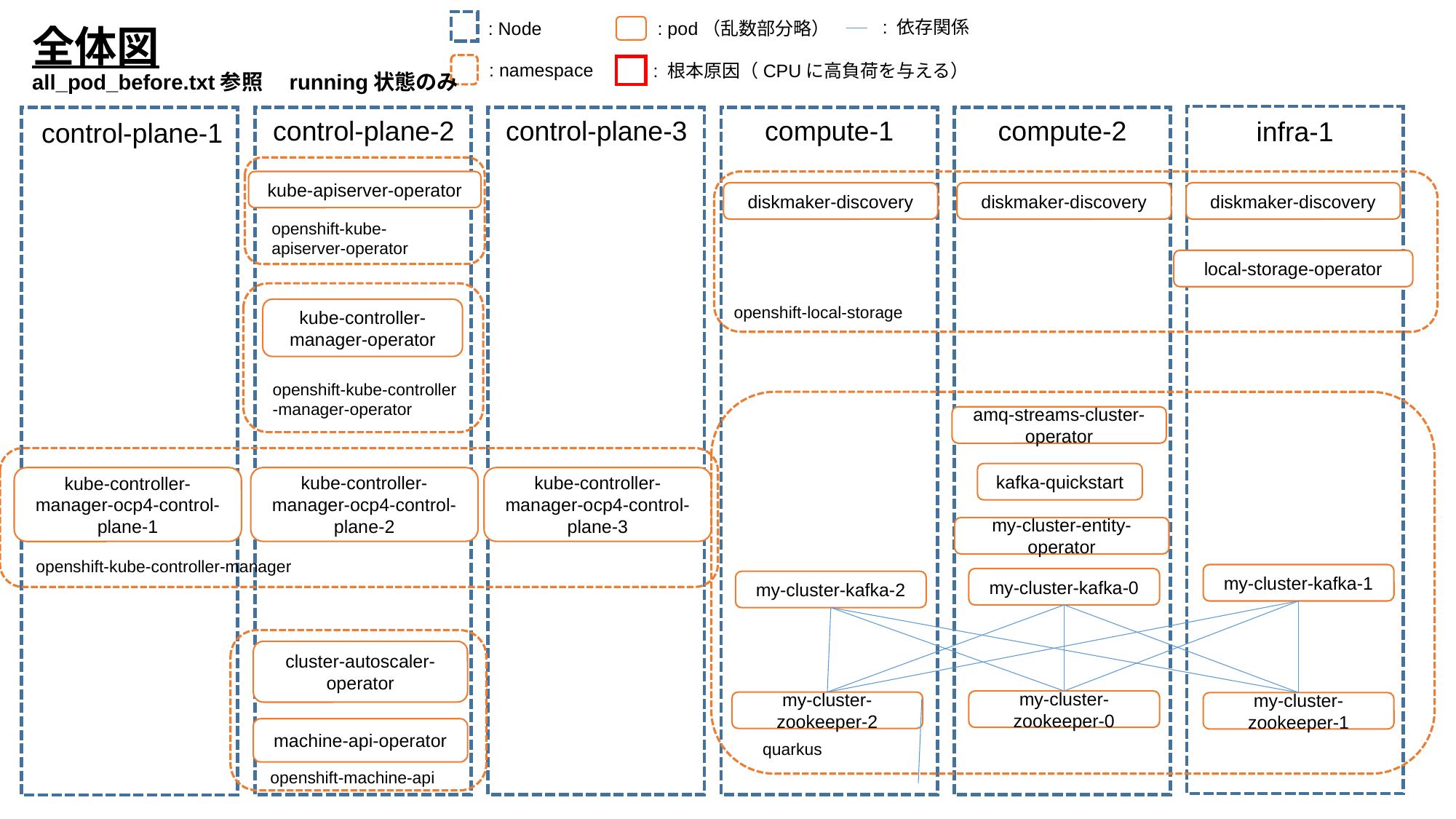

: 依存関係
: pod（乱数部分略）

: Node
全体図
all_pod_before.txt参照　running状態のみ
: namespace

: 根本原因（CPUに高負荷を与える）

compute-1
compute-2
control-plane-3
control-plane-2
infra-1
control-plane-1

kube-apiserver-operator

diskmaker-discovery
diskmaker-discovery
diskmaker-discovery
openshift-kube-
apiserver-operator
local-storage-operator

openshift-local-storage
kube-controller-manager-operator
openshift-kube-controller
-manager-operator

amq-streams-cluster-operator

kafka-quickstart
kube-controller-manager-ocp4-control-plane-3
kube-controller-manager-ocp4-control-plane-2
kube-controller-manager-ocp4-control-plane-1
my-cluster-entity-operator
openshift-kube-controller-manager
my-cluster-kafka-1
my-cluster-kafka-0
my-cluster-kafka-2

cluster-autoscaler-operator
my-cluster-zookeeper-0
my-cluster-zookeeper-2
my-cluster-zookeeper-1
machine-api-operator
quarkus
openshift-machine-api